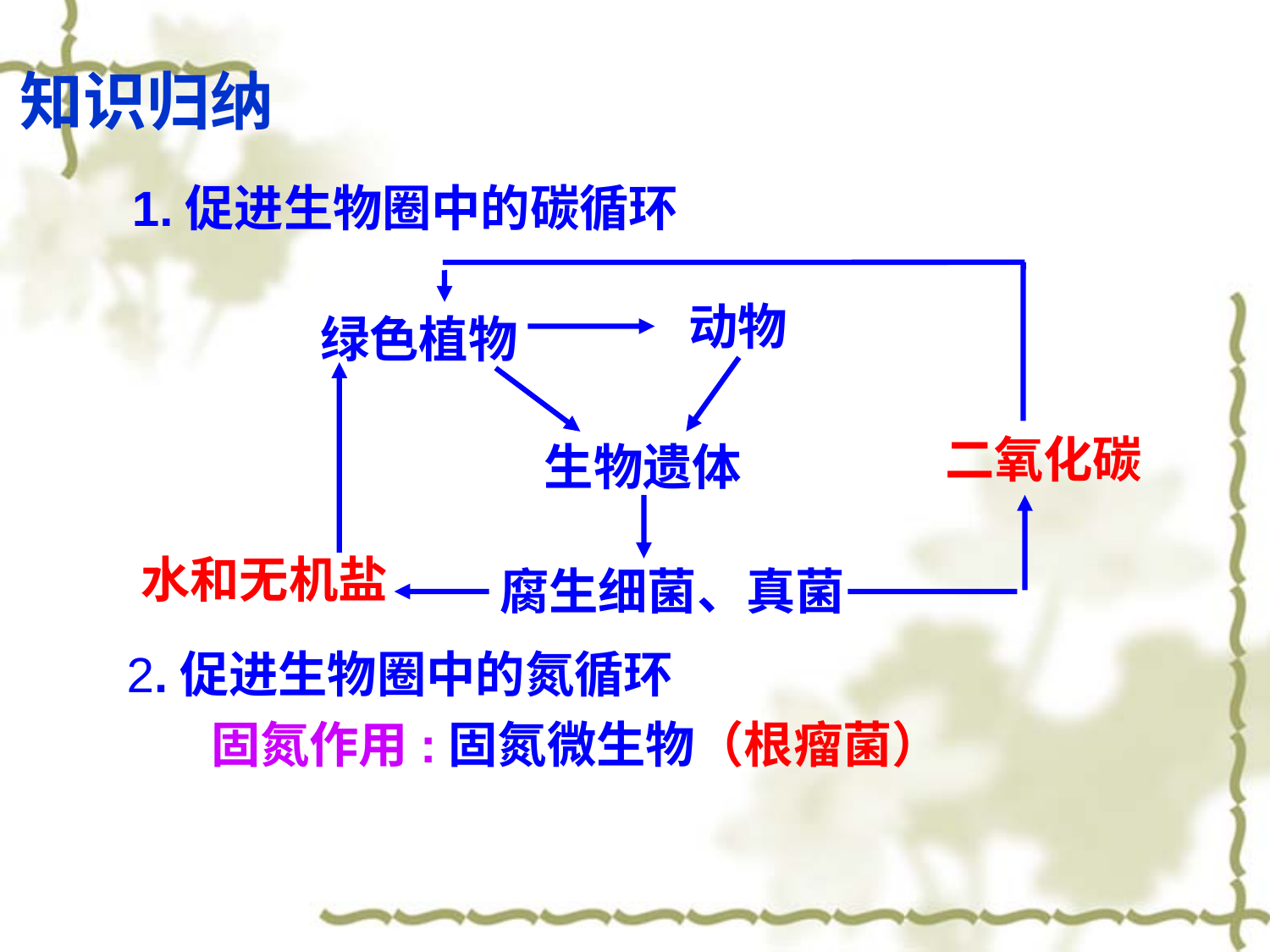

知识归纳
1.促进生物圈中的碳循环

动物
 绿色植物

二氧化碳
生物遗体

水和无机盐
腐生细菌、真菌

2.促进生物圈中的氮循环
固氮作用:固氮微生物（根瘤菌）